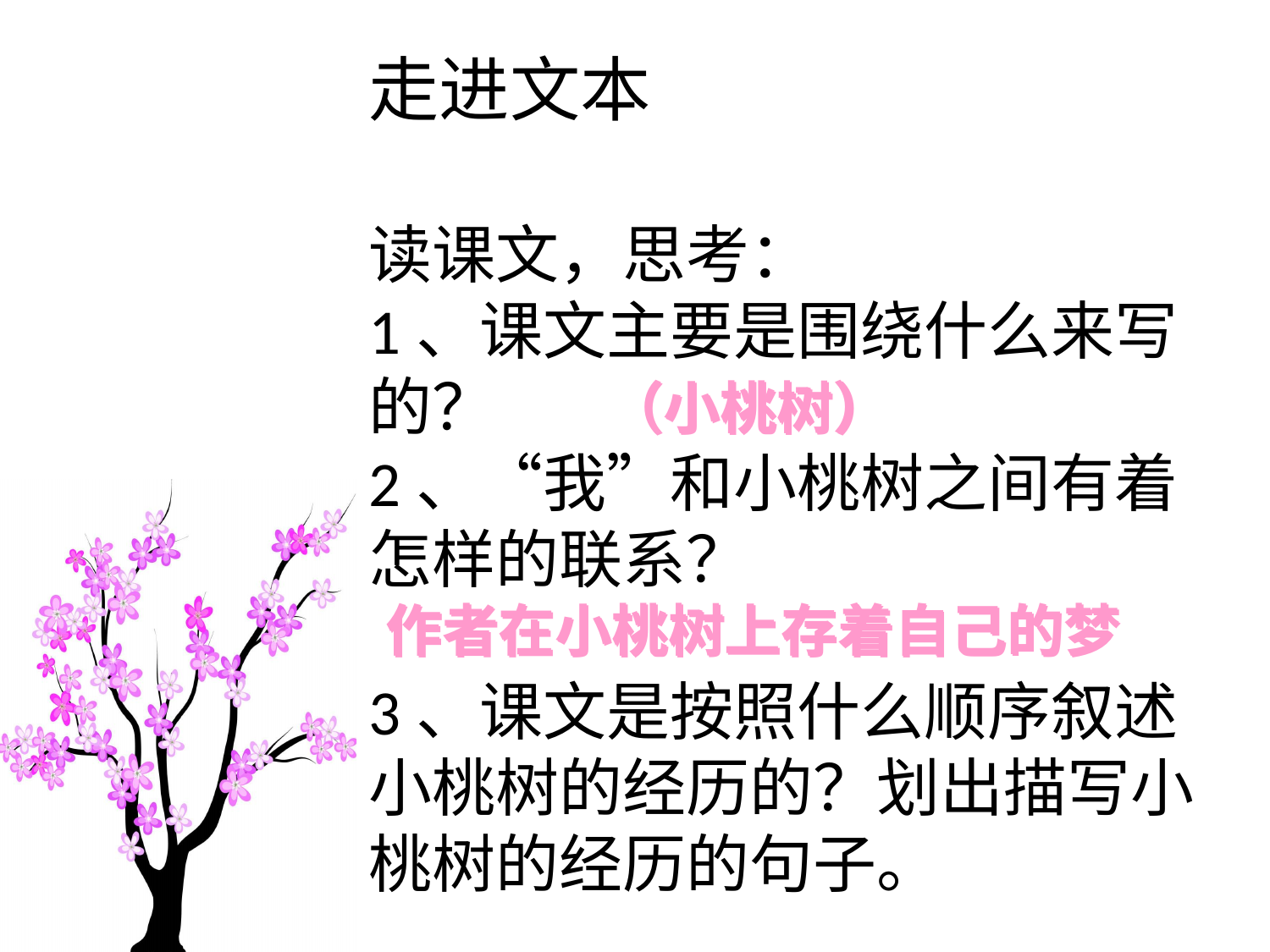

走进文本

读课文，思考：
1、课文主要是围绕什么来写的？
2、“我”和小桃树之间有着怎样的联系？

3、课文是按照什么顺序叙述小桃树的经历的？划出描写小桃树的经历的句子。
（小桃树）
（小桃树）
作者在小桃树上存着自己的梦
作者在小桃树上存着自己的梦